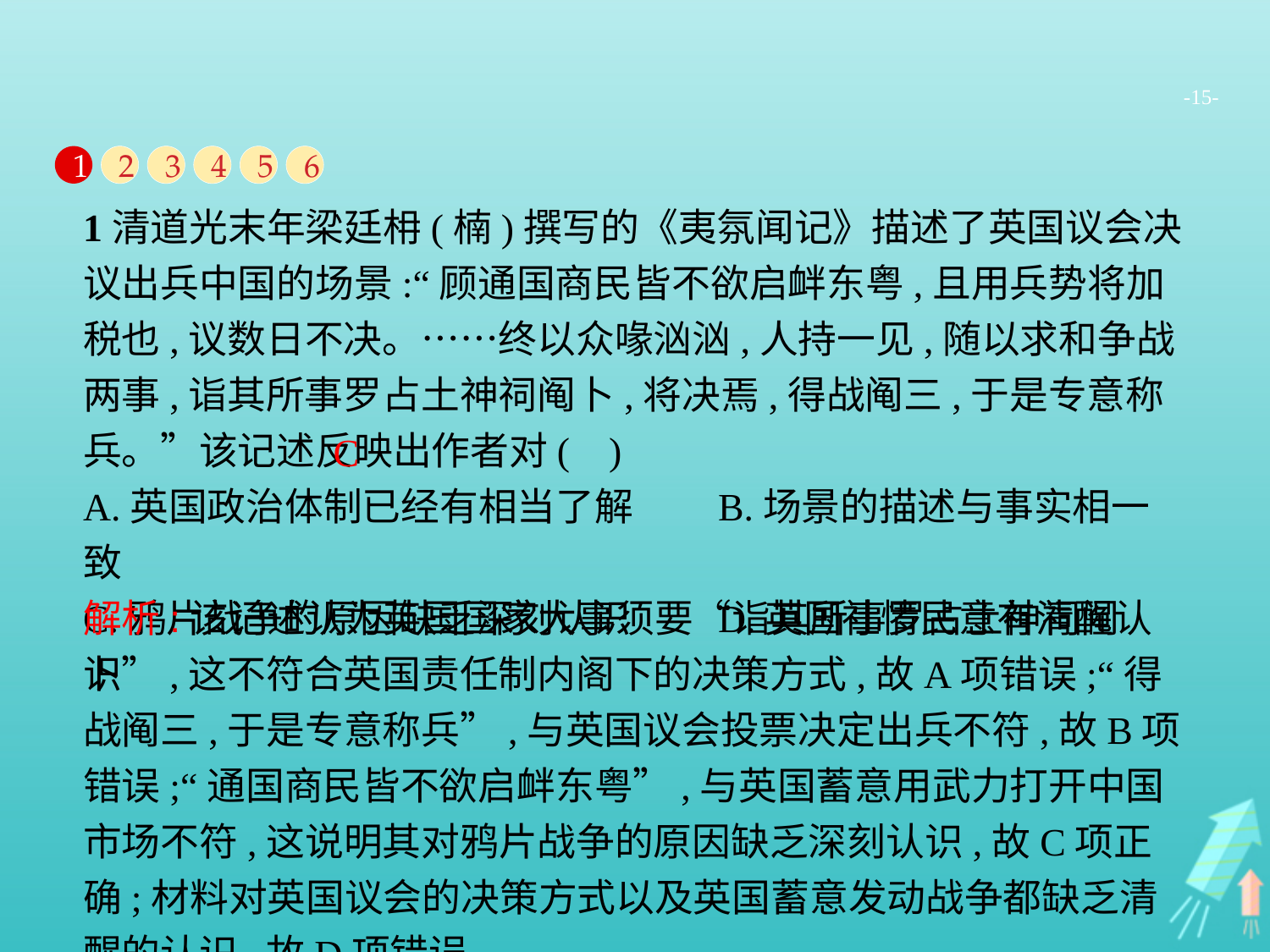

-15-
1
2
3
4
5
6
1清道光末年梁廷枏(楠)撰写的《夷氛闻记》描述了英国议会决议出兵中国的场景:“顾通国商民皆不欲启衅东粤,且用兵势将加税也,议数日不决。……终以众喙汹汹,人持一见,随以求和争战两事,诣其所事罗占土神祠阄卜,将决焉,得战阄三,于是专意称兵。”该记述反映出作者对(    )
A.英国政治体制已经有相当了解	B.场景的描述与事实相一致
C.鸦片战争的原因缺乏深刻认识	D.英国社情民意有清醒认识
C
解析:该记述认为英国国家大事须要“诣其所事罗占土神祠阄卜”,这不符合英国责任制内阁下的决策方式,故A项错误;“得战阄三,于是专意称兵”,与英国议会投票决定出兵不符,故B项错误;“通国商民皆不欲启衅东粤”,与英国蓄意用武力打开中国市场不符,这说明其对鸦片战争的原因缺乏深刻认识,故C项正确;材料对英国议会的决策方式以及英国蓄意发动战争都缺乏清醒的认识,故D项错误。